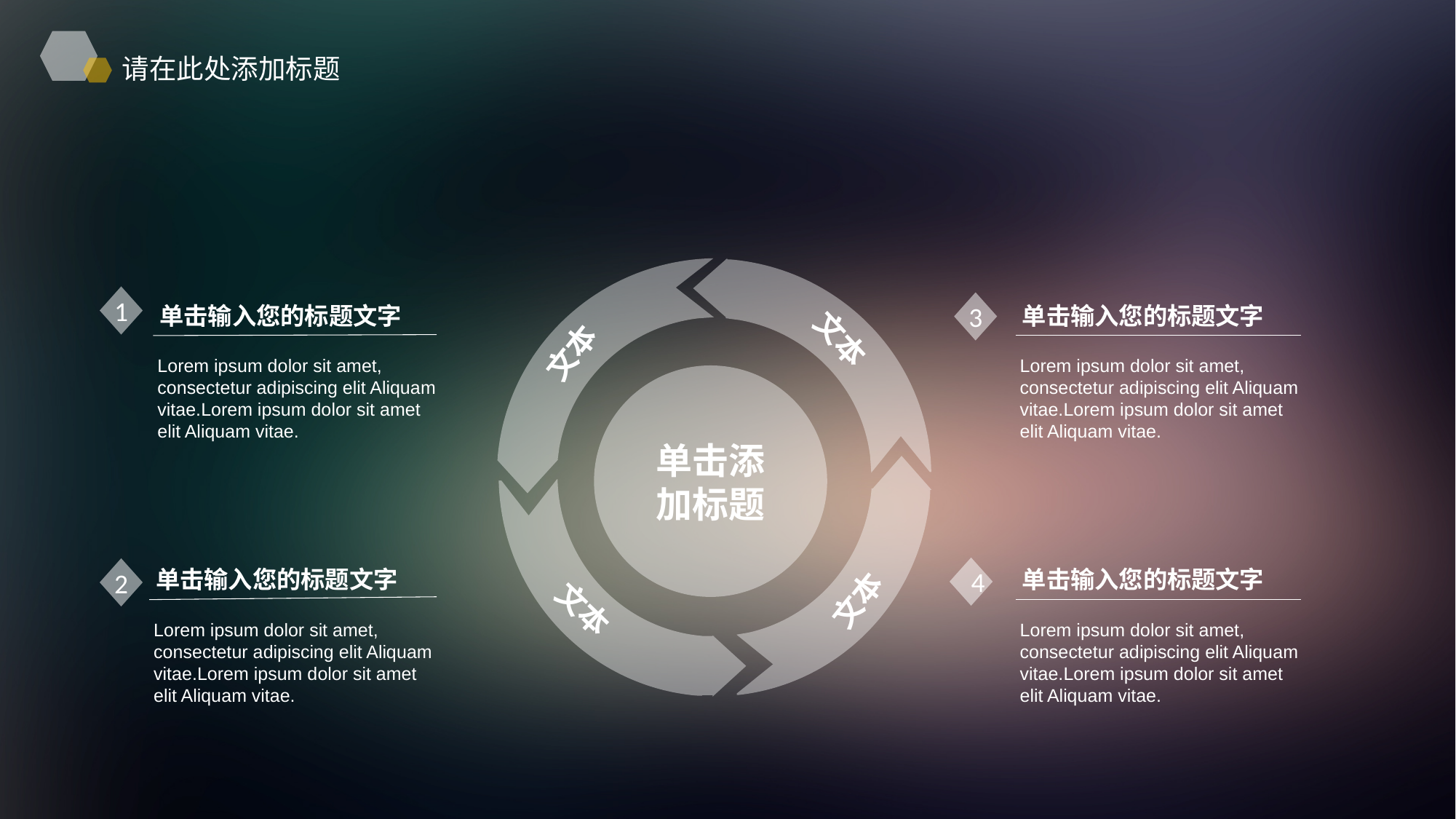

请在此处添加标题

文本
文本
单击添加标题
文本
文本
1
3
单击输入您的标题文字
单击输入您的标题文字
Lorem ipsum dolor sit amet, consectetur adipiscing elit Aliquam vitae.Lorem ipsum dolor sit amet  elit Aliquam vitae.
Lorem ipsum dolor sit amet, consectetur adipiscing elit Aliquam vitae.Lorem ipsum dolor sit amet  elit Aliquam vitae.
4
2
单击输入您的标题文字
单击输入您的标题文字
Lorem ipsum dolor sit amet, consectetur adipiscing elit Aliquam vitae.Lorem ipsum dolor sit amet  elit Aliquam vitae.
Lorem ipsum dolor sit amet, consectetur adipiscing elit Aliquam vitae.Lorem ipsum dolor sit amet  elit Aliquam vitae.